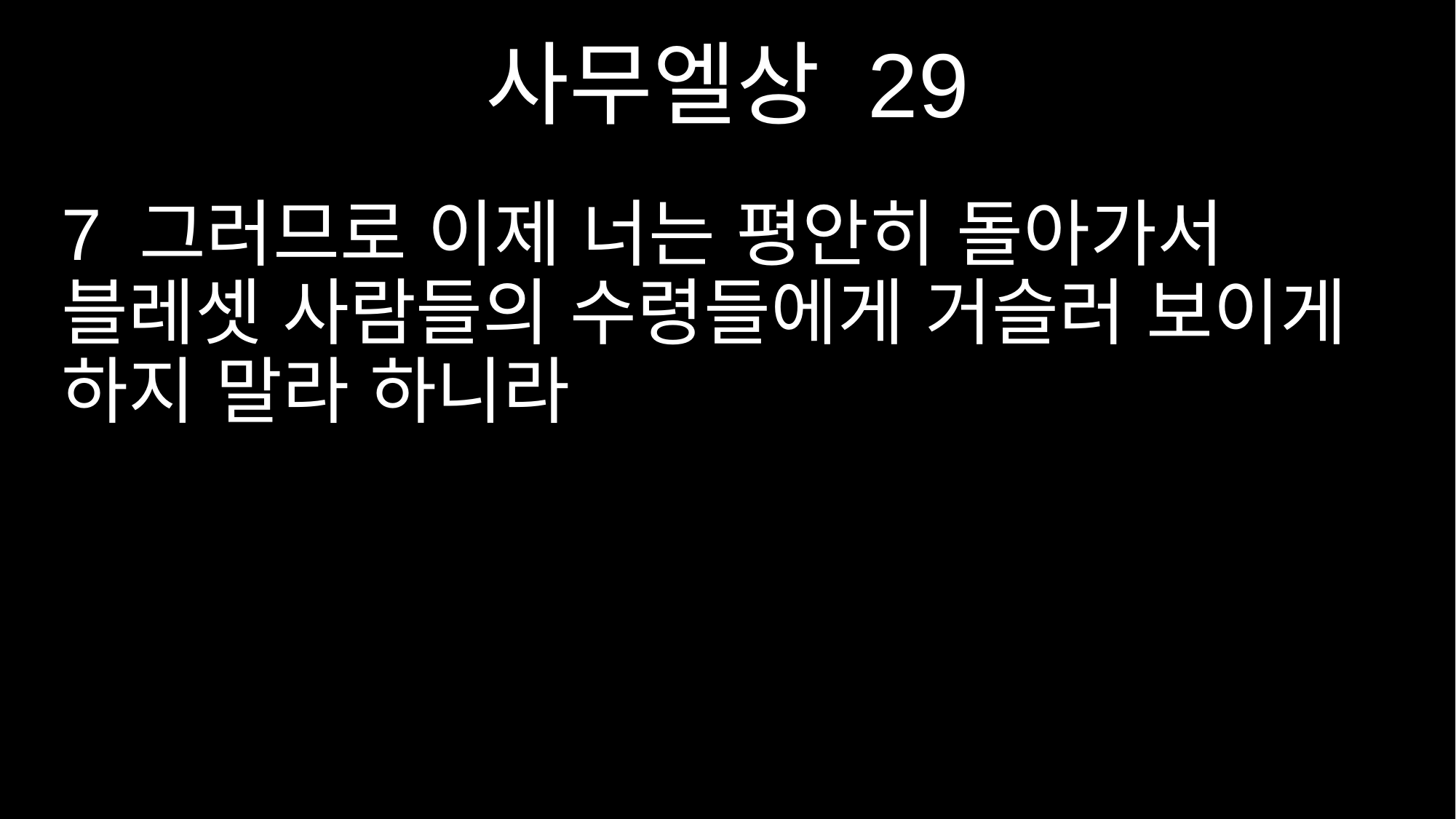

사무엘상 29
7 그러므로 이제 너는 평안히 돌아가서 블레셋 사람들의 수령들에게 거슬러 보이게 하지 말라 하니라